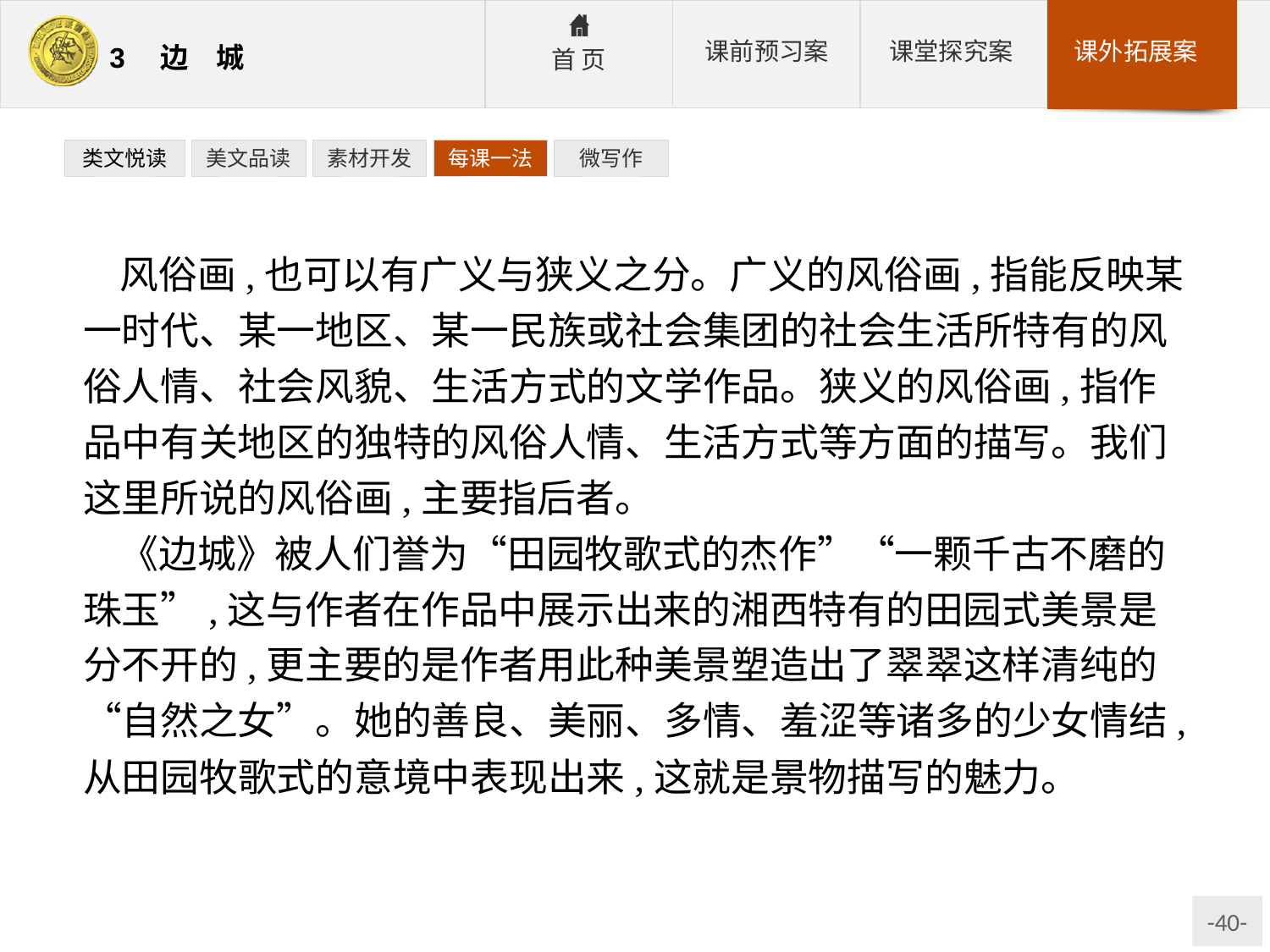

类文悦读
美文品读
素材开发
每课一法
微写作
风俗画,也可以有广义与狭义之分。广义的风俗画,指能反映某一时代、某一地区、某一民族或社会集团的社会生活所特有的风俗人情、社会风貌、生活方式的文学作品。狭义的风俗画,指作品中有关地区的独特的风俗人情、生活方式等方面的描写。我们这里所说的风俗画,主要指后者。
《边城》被人们誉为“田园牧歌式的杰作”“一颗千古不磨的珠玉”,这与作者在作品中展示出来的湘西特有的田园式美景是分不开的,更主要的是作者用此种美景塑造出了翠翠这样清纯的“自然之女”。她的善良、美丽、多情、羞涩等诸多的少女情结,从田园牧歌式的意境中表现出来,这就是景物描写的魅力。